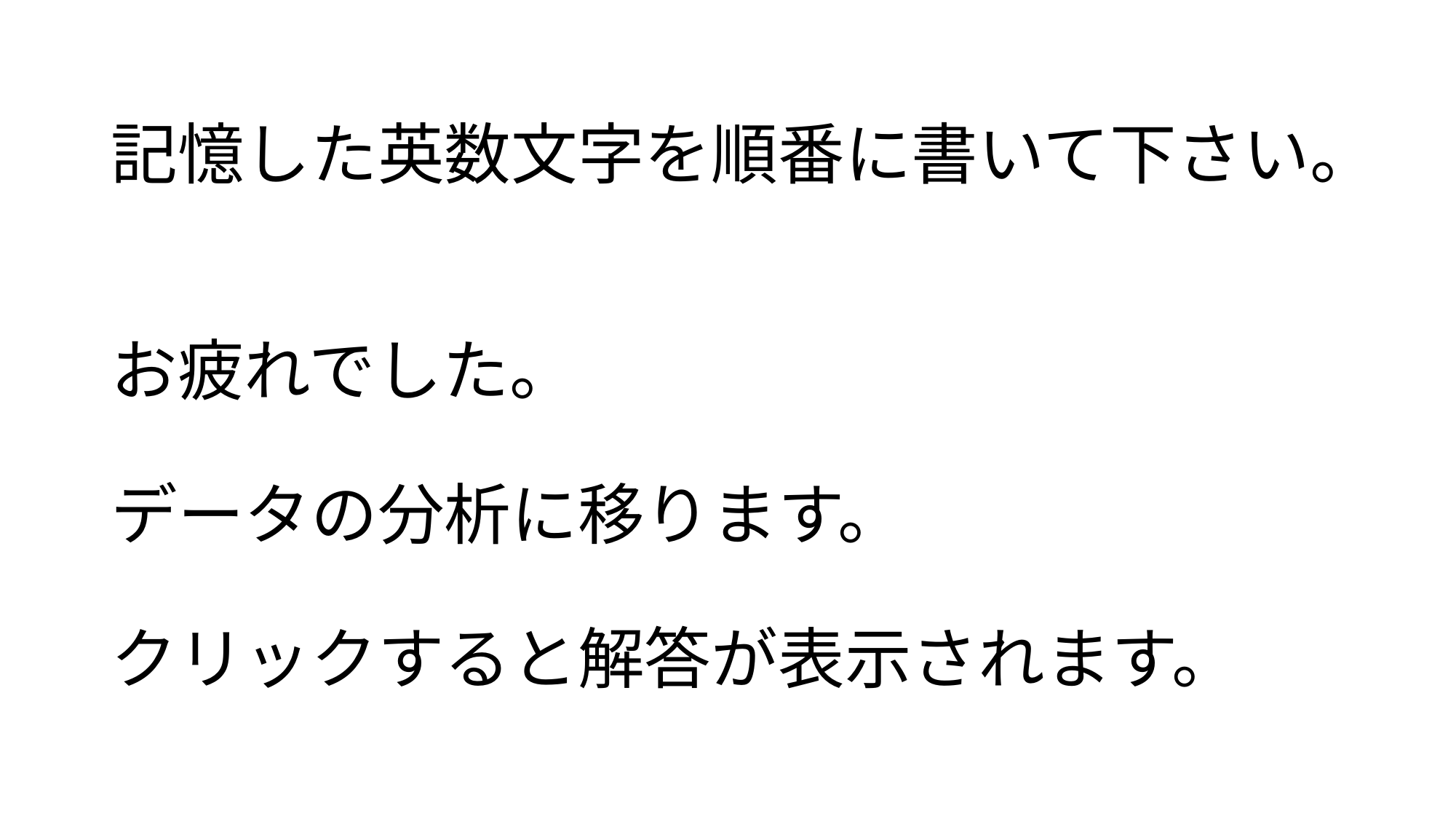

記憶した英数文字を順番に書いて下さい。
お疲れでした。
データの分析に移ります。
クリックすると解答が表示されます。